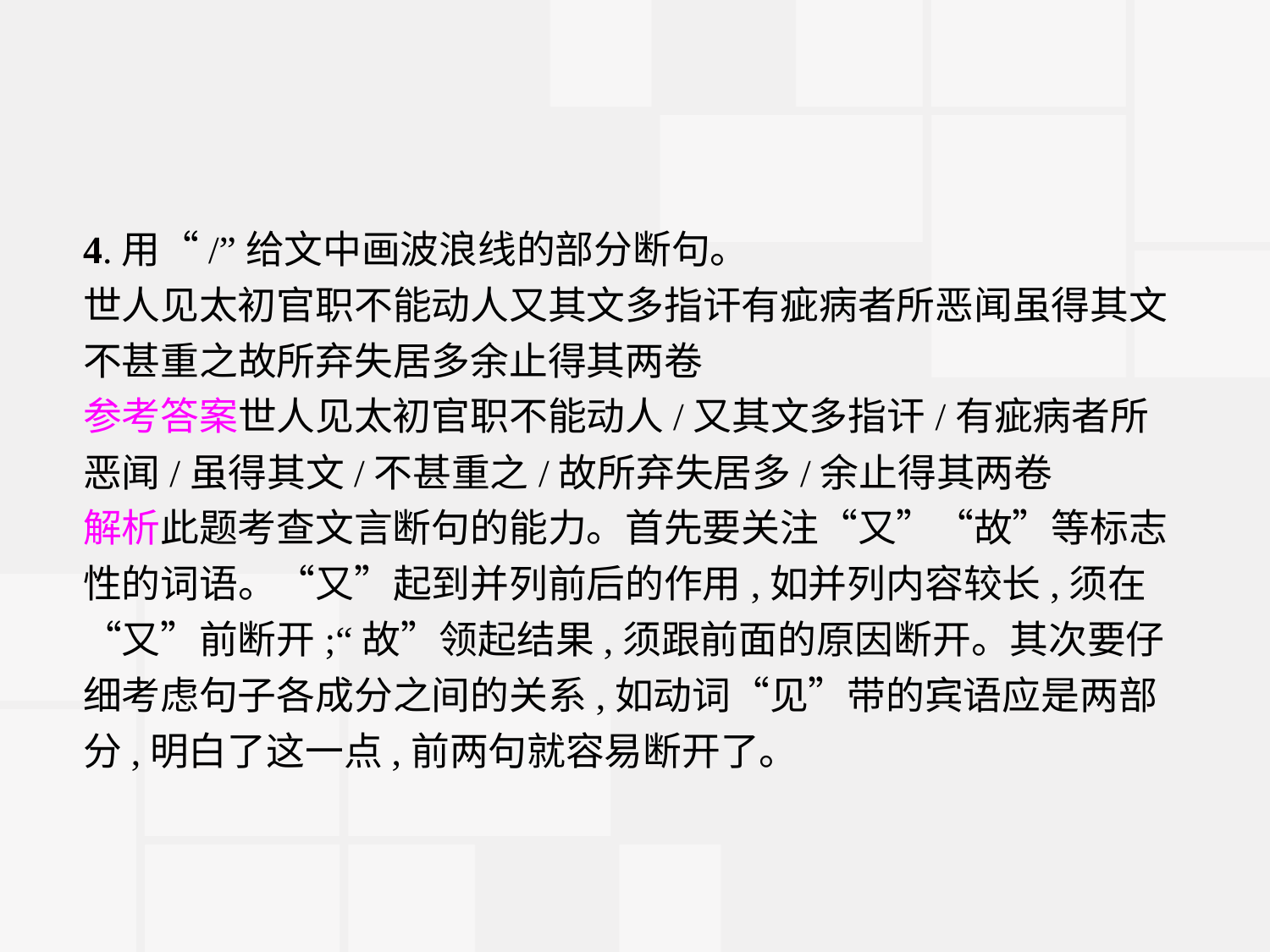

4.用“/”给文中画波浪线的部分断句。
世人见太初官职不能动人又其文多指讦有疵病者所恶闻虽得其文不甚重之故所弃失居多余止得其两卷
参考答案世人见太初官职不能动人/又其文多指讦/有疵病者所恶闻/虽得其文/不甚重之/故所弃失居多/余止得其两卷
解析此题考查文言断句的能力。首先要关注“又”“故”等标志性的词语。“又”起到并列前后的作用,如并列内容较长,须在“又”前断开;“故”领起结果,须跟前面的原因断开。其次要仔细考虑句子各成分之间的关系,如动词“见”带的宾语应是两部分,明白了这一点,前两句就容易断开了。